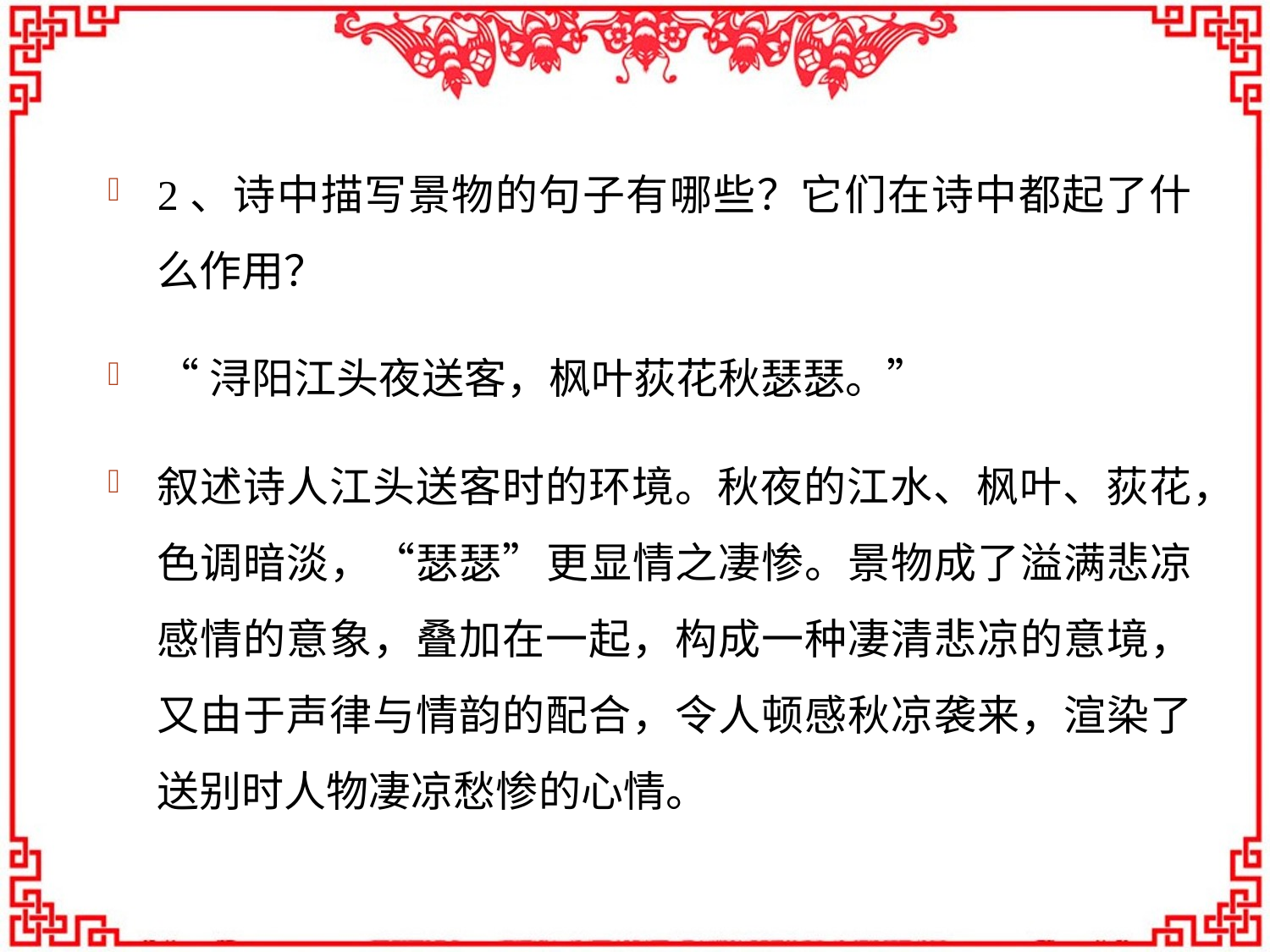

2、诗中描写景物的句子有哪些？它们在诗中都起了什么作用？
“浔阳江头夜送客，枫叶荻花秋瑟瑟。”
叙述诗人江头送客时的环境。秋夜的江水、枫叶、荻花，色调暗淡，“瑟瑟”更显情之凄惨。景物成了溢满悲凉感情的意象，叠加在一起，构成一种凄清悲凉的意境，又由于声律与情韵的配合，令人顿感秋凉袭来，渲染了送别时人物凄凉愁惨的心情。